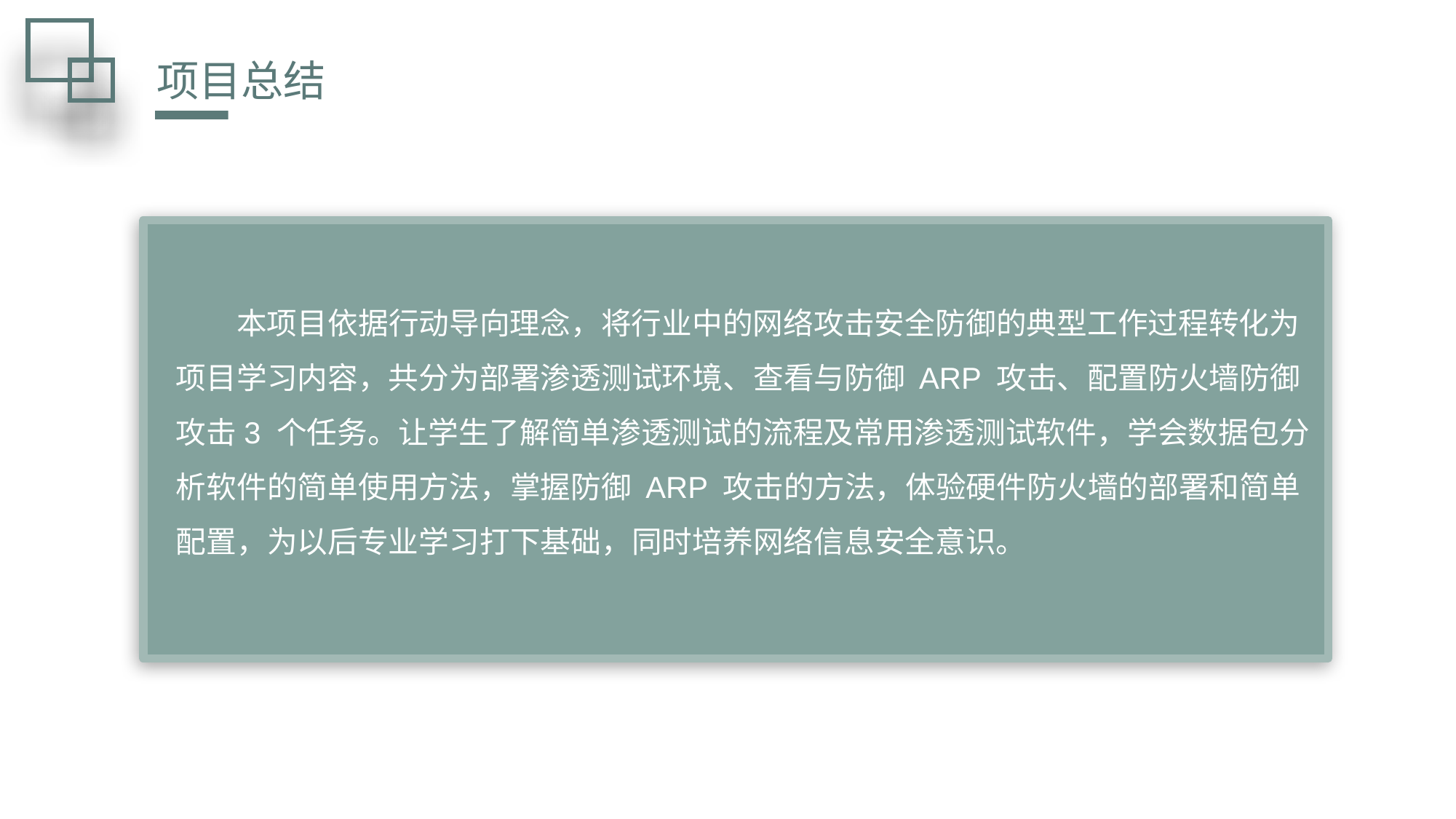

项目总结

本项目依据行动导向理念，将行业中的网络攻击安全防御的典型工作过程转化为项目学习内容，共分为部署渗透测试环境、查看与防御 ARP 攻击、配置防火墙防御攻击3 个任务。让学生了解简单渗透测试的流程及常用渗透测试软件，学会数据包分析软件的简单使用方法，掌握防御 ARP 攻击的方法，体验硬件防火墙的部署和简单配置，为以后专业学习打下基础，同时培养网络信息安全意识。